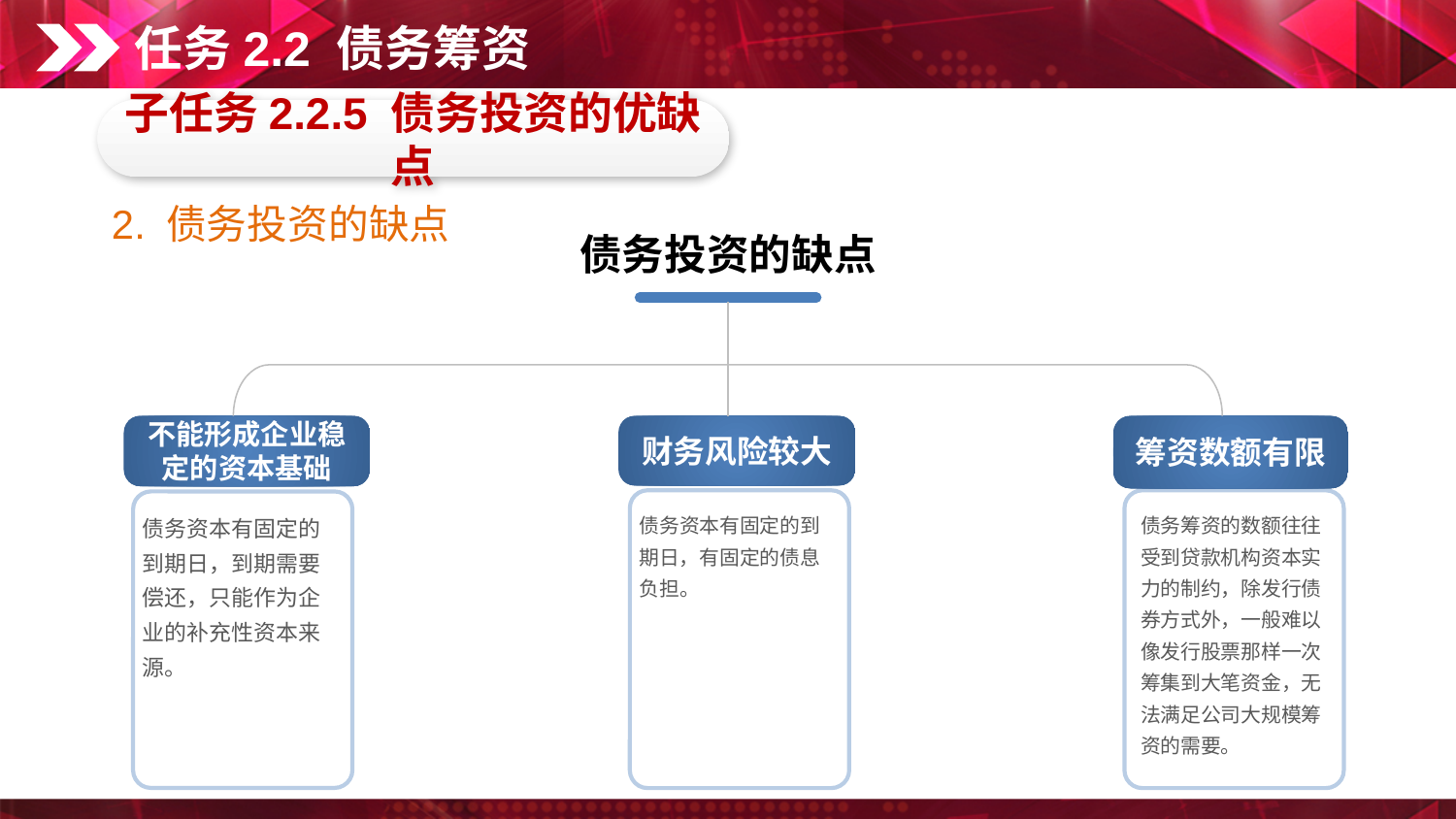

任务2.2 债务筹资

子任务2.2.5 债务投资的优缺点
2. 债务投资的缺点
债务投资的缺点
不能形成企业稳定的资本基础
财务风险较大
筹资数额有限

债务资本有固定的到期日，有固定的债息负担。
债务筹资的数额往往受到贷款机构资本实力的制约，除发行债
券方式外，一般难以像发行股票那样一次筹集到大笔资金，无法满足公司大规模筹资的需要。
债务资本有固定的到期日，到期需要偿还，只能作为企业的补充性资本来源。